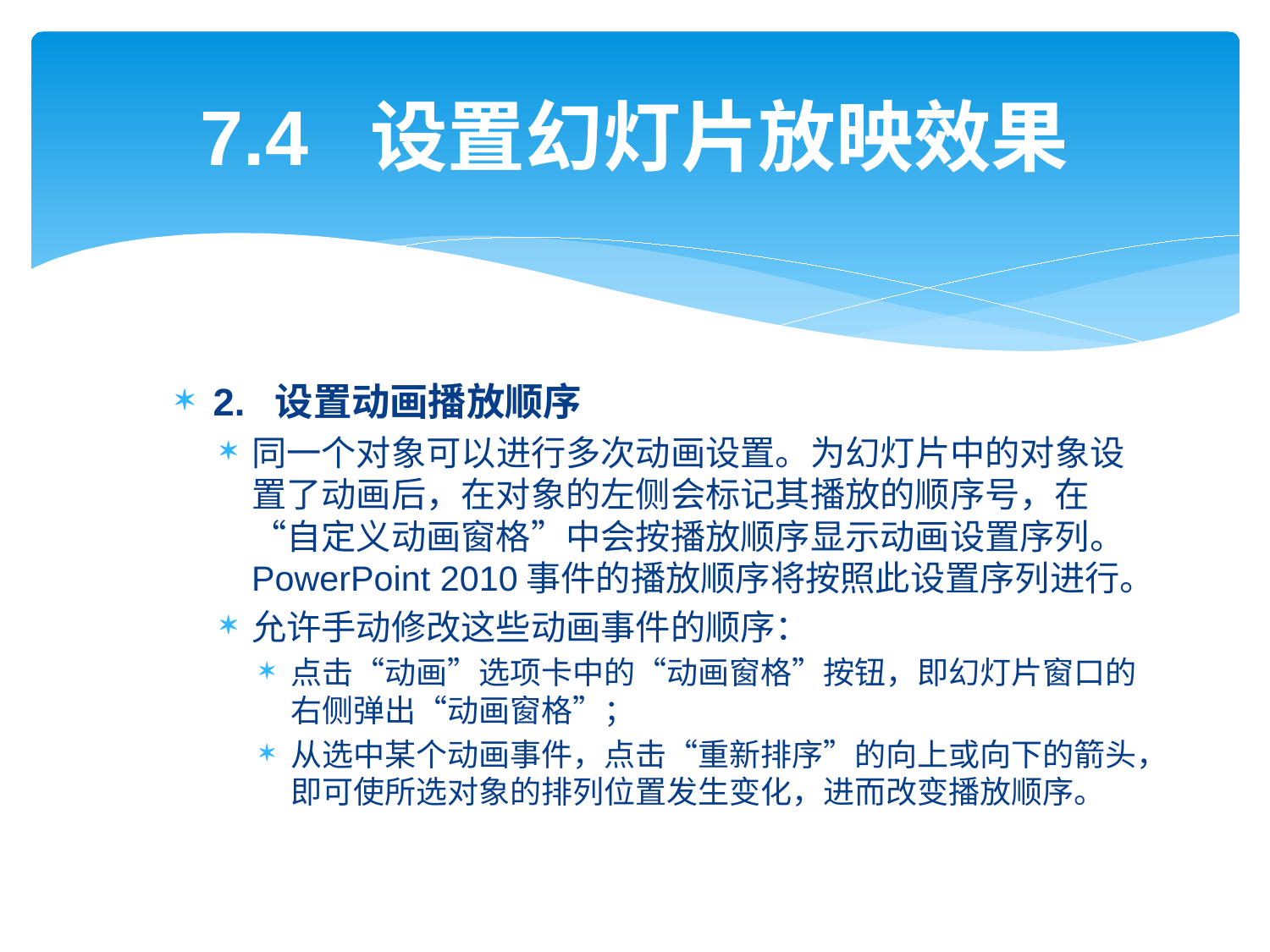

# 7.4  设置幻灯片放映效果
2.  设置动画播放顺序
同一个对象可以进行多次动画设置。为幻灯片中的对象设置了动画后，在对象的左侧会标记其播放的顺序号，在“自定义动画窗格”中会按播放顺序显示动画设置序列。PowerPoint 2010事件的播放顺序将按照此设置序列进行。
允许手动修改这些动画事件的顺序：
点击“动画”选项卡中的“动画窗格”按钮，即幻灯片窗口的右侧弹出“动画窗格”；
从选中某个动画事件，点击“重新排序”的向上或向下的箭头，即可使所选对象的排列位置发生变化，进而改变播放顺序。